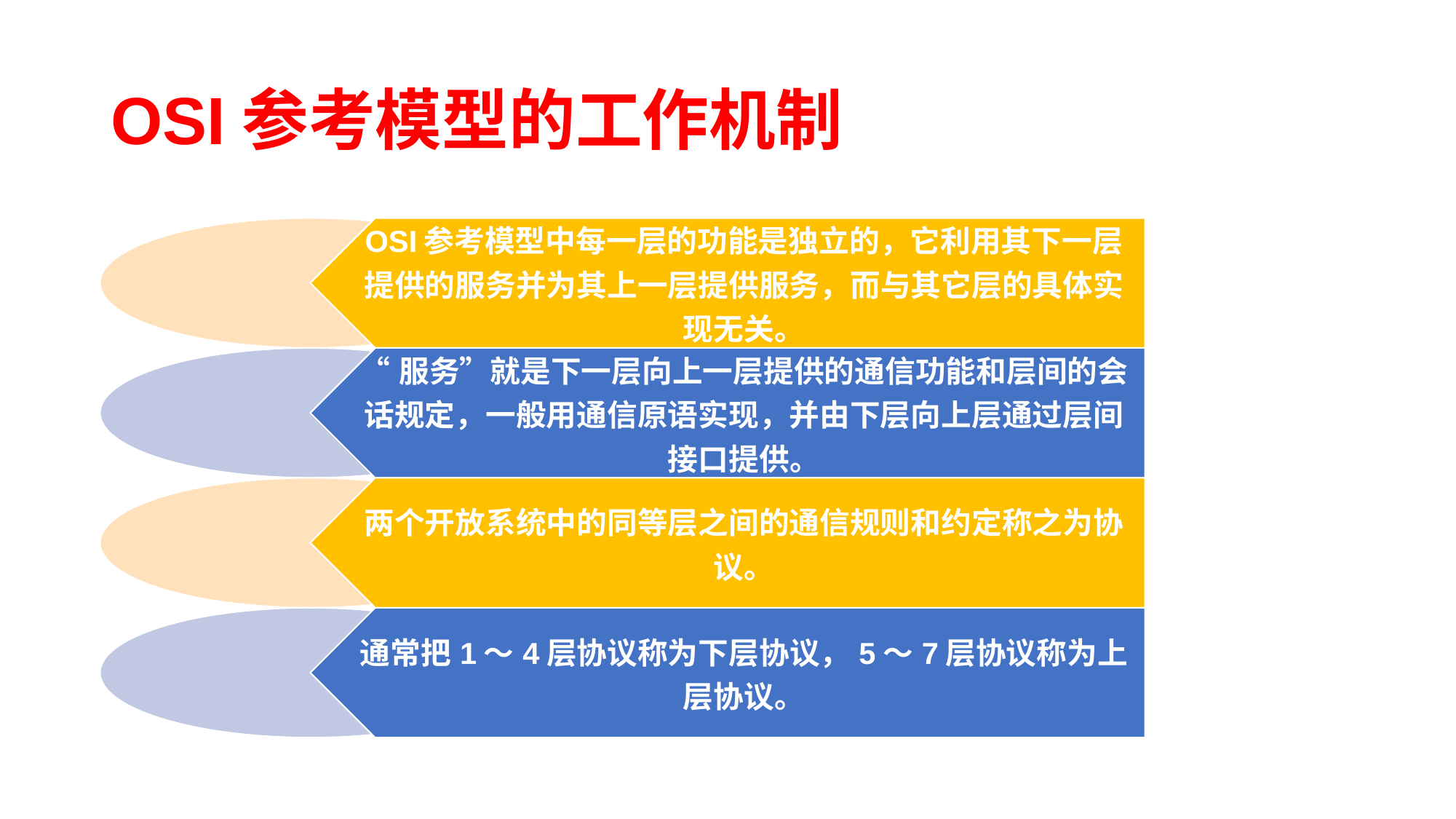

# OSI参考模型的工作机制
OSI参考模型中每一层的功能是独立的，它利用其下一层提供的服务并为其上一层提供服务，而与其它层的具体实现无关。
“服务”就是下一层向上一层提供的通信功能和层间的会话规定，一般用通信原语实现，并由下层向上层通过层间接口提供。
两个开放系统中的同等层之间的通信规则和约定称之为协议。
通常把1～4层协议称为下层协议，5～7层协议称为上层协议。